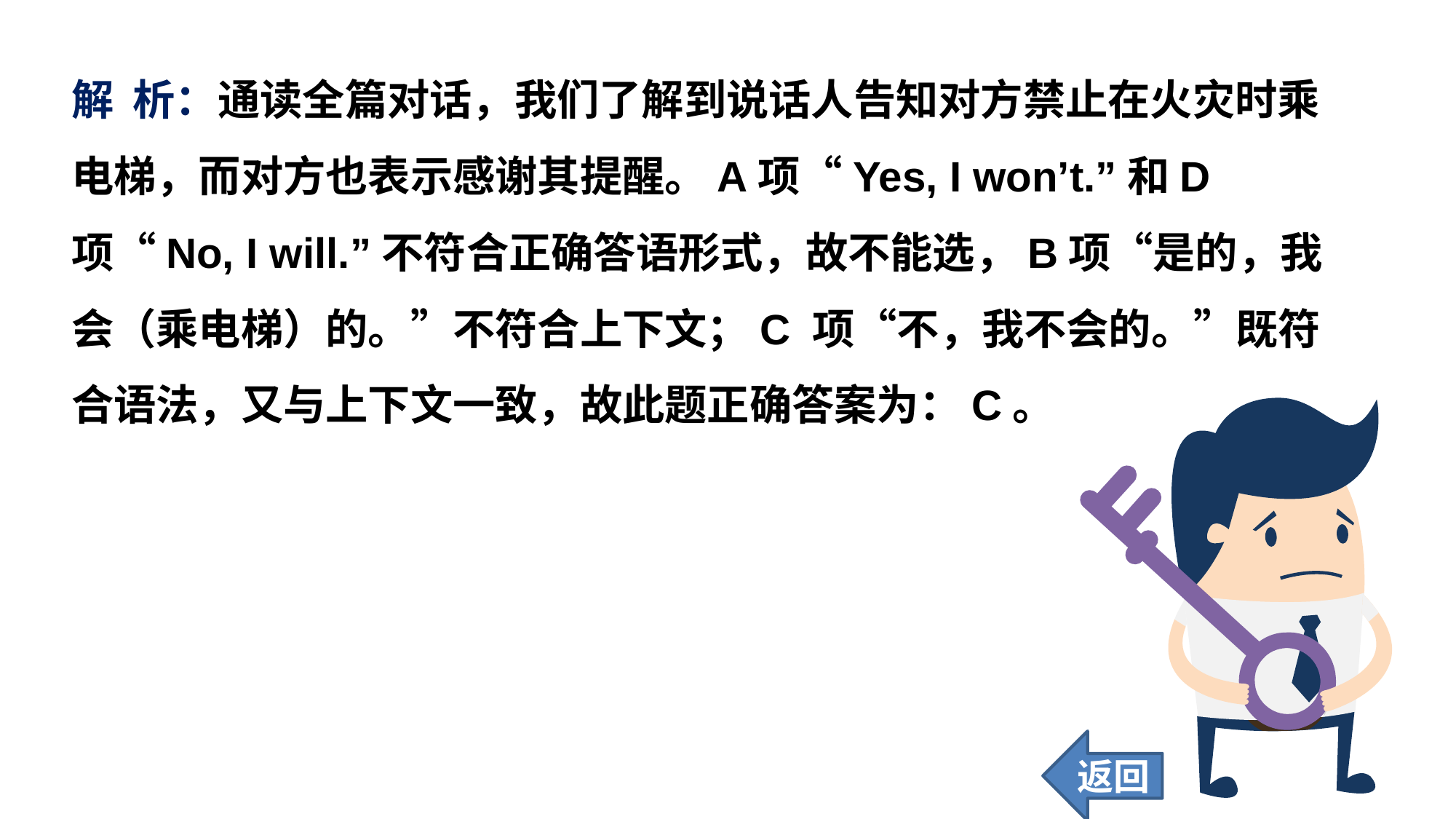

解  析：通读全篇对话，我们了解到说话人告知对方禁止在火灾时乘电梯，而对方也表示感谢其提醒。A项“Yes, I won’t.”和D项“No, I will.”不符合正确答语形式，故不能选，B项“是的，我会（乘电梯）的。”不符合上下文；C 项“不，我不会的。”既符合语法，又与上下文一致，故此题正确答案为：C。

返回
87